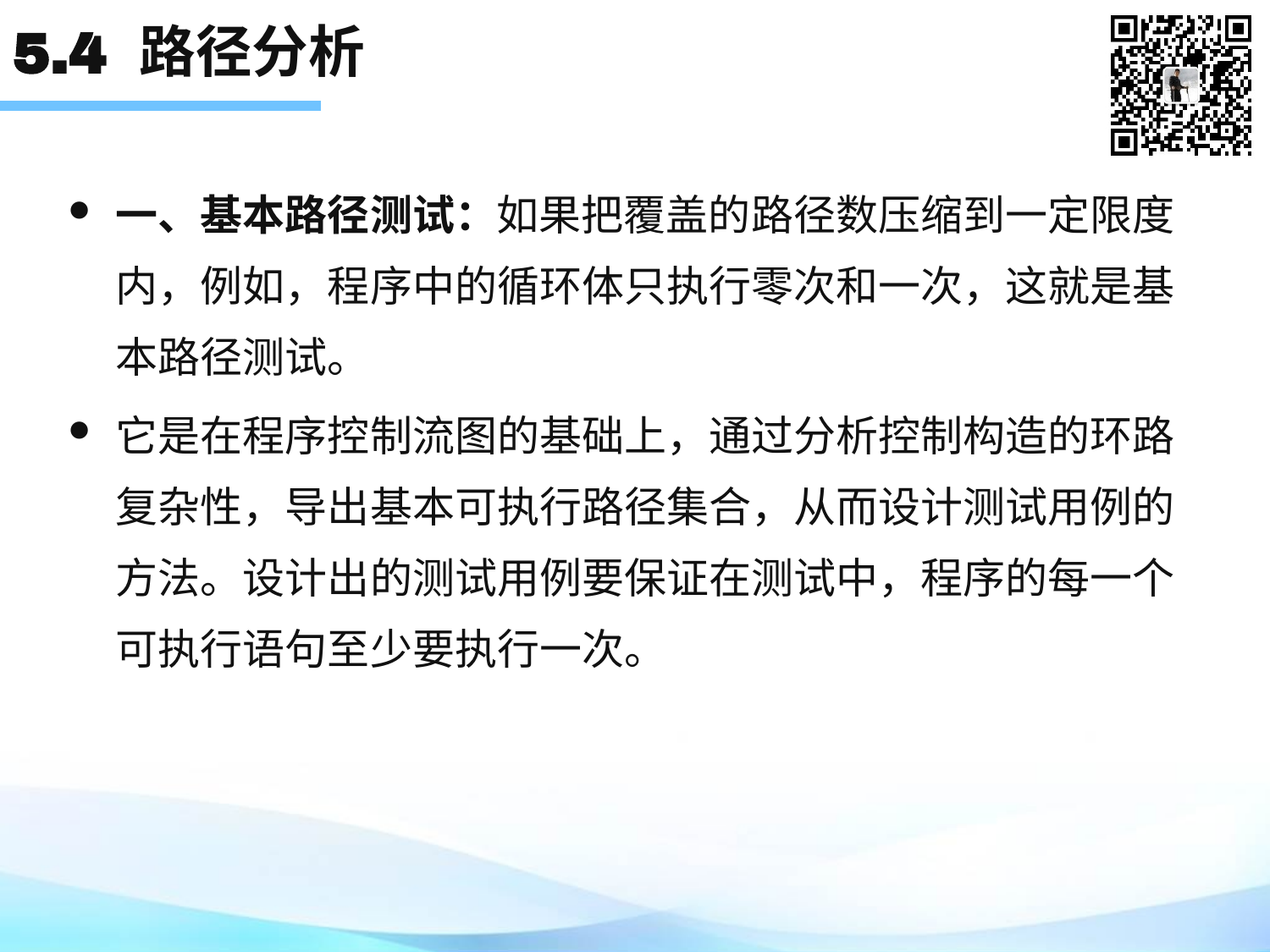

# 5.4 路径分析
一、基本路径测试：如果把覆盖的路径数压缩到一定限度内，例如，程序中的循环体只执行零次和一次，这就是基本路径测试。
它是在程序控制流图的基础上，通过分析控制构造的环路复杂性，导出基本可执行路径集合，从而设计测试用例的方法。设计出的测试用例要保证在测试中，程序的每一个可执行语句至少要执行一次。